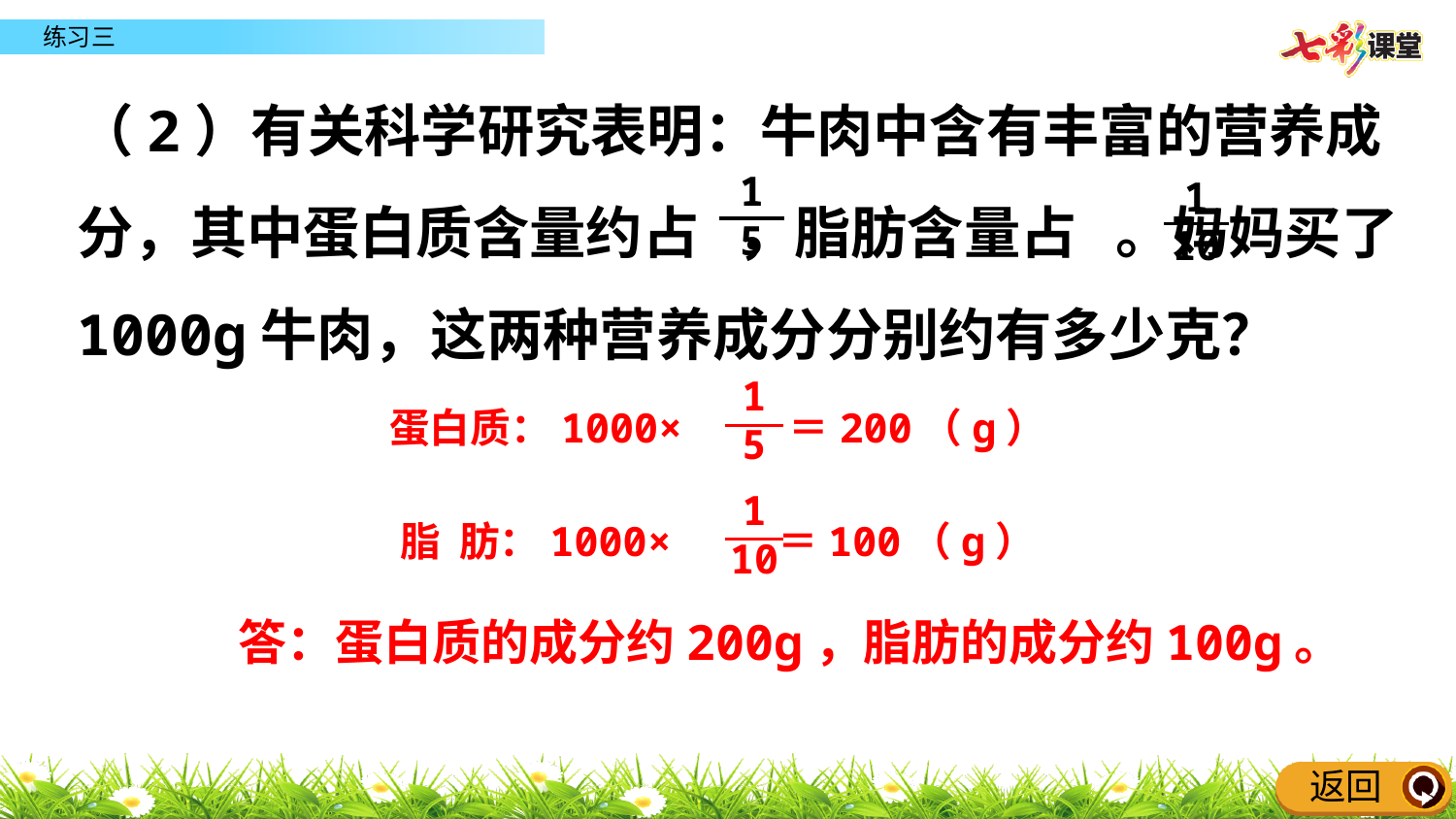

（2）有关科学研究表明：牛肉中含有丰富的营养成分，其中蛋白质含量约占   ，脂肪含量占   。妈妈买了1000g牛肉，这两种营养成分分别约有多少克？
1
5
1
10
1
5
蛋白质：1000×    ＝200（g）
1
10
脂  肪：1000×    ＝100（g）
答：蛋白质的成分约200g，脂肪的成分约100g。